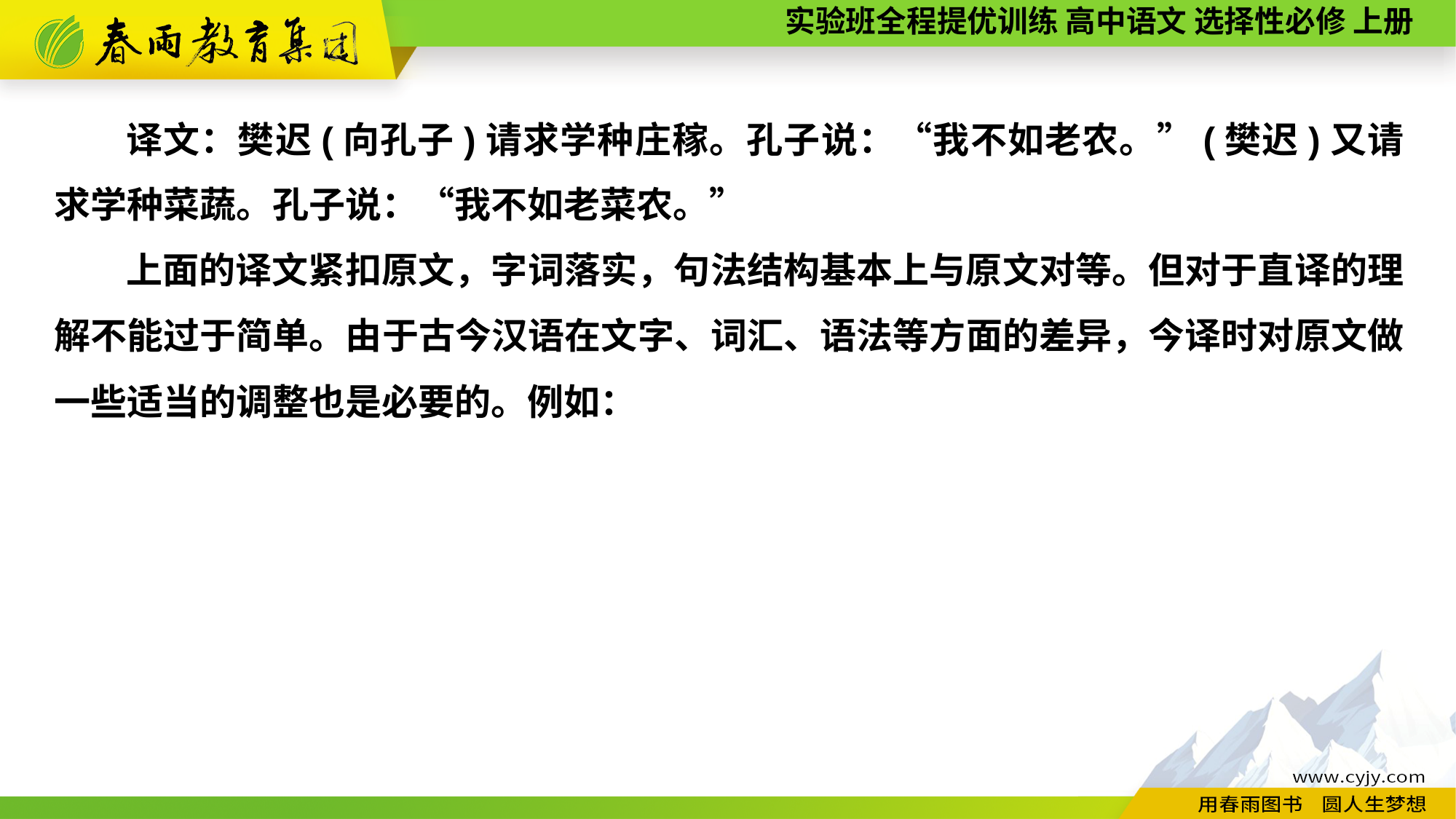

译文：樊迟(向孔子)请求学种庄稼。孔子说：“我不如老农。”(樊迟)又请求学种菜蔬。孔子说：“我不如老菜农。”
上面的译文紧扣原文，字词落实，句法结构基本上与原文对等。但对于直译的理解不能过于简单。由于古今汉语在文字、词汇、语法等方面的差异，今译时对原文做一些适当的调整也是必要的。例如：